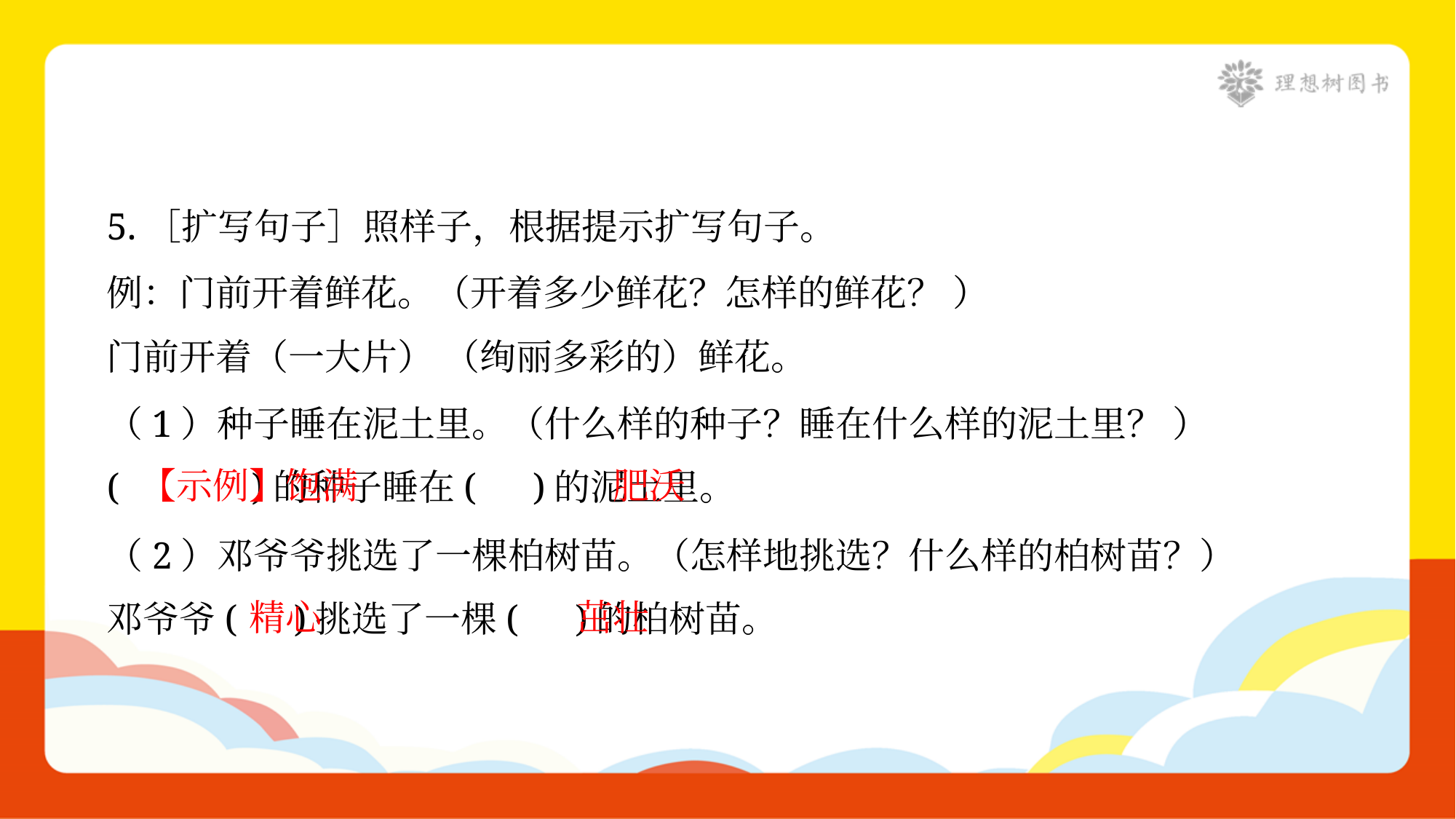

5.［扩写句子］照样子，根据提示扩写句子。
例：门前开着鲜花。（开着多少鲜花？怎样的鲜花？ ）
门前开着（一大片） （绚丽多彩的）鲜花。
（1）种子睡在泥土里。（什么样的种子？睡在什么样的泥土里？ ）
(              )的种子睡在(      )的泥土里。
【示例】饱满
肥沃
（2）邓爷爷挑选了一棵柏树苗。（怎样地挑选？什么样的柏树苗？）
邓爷爷(      )挑选了一棵(      )的柏树苗。
精心
茁壮